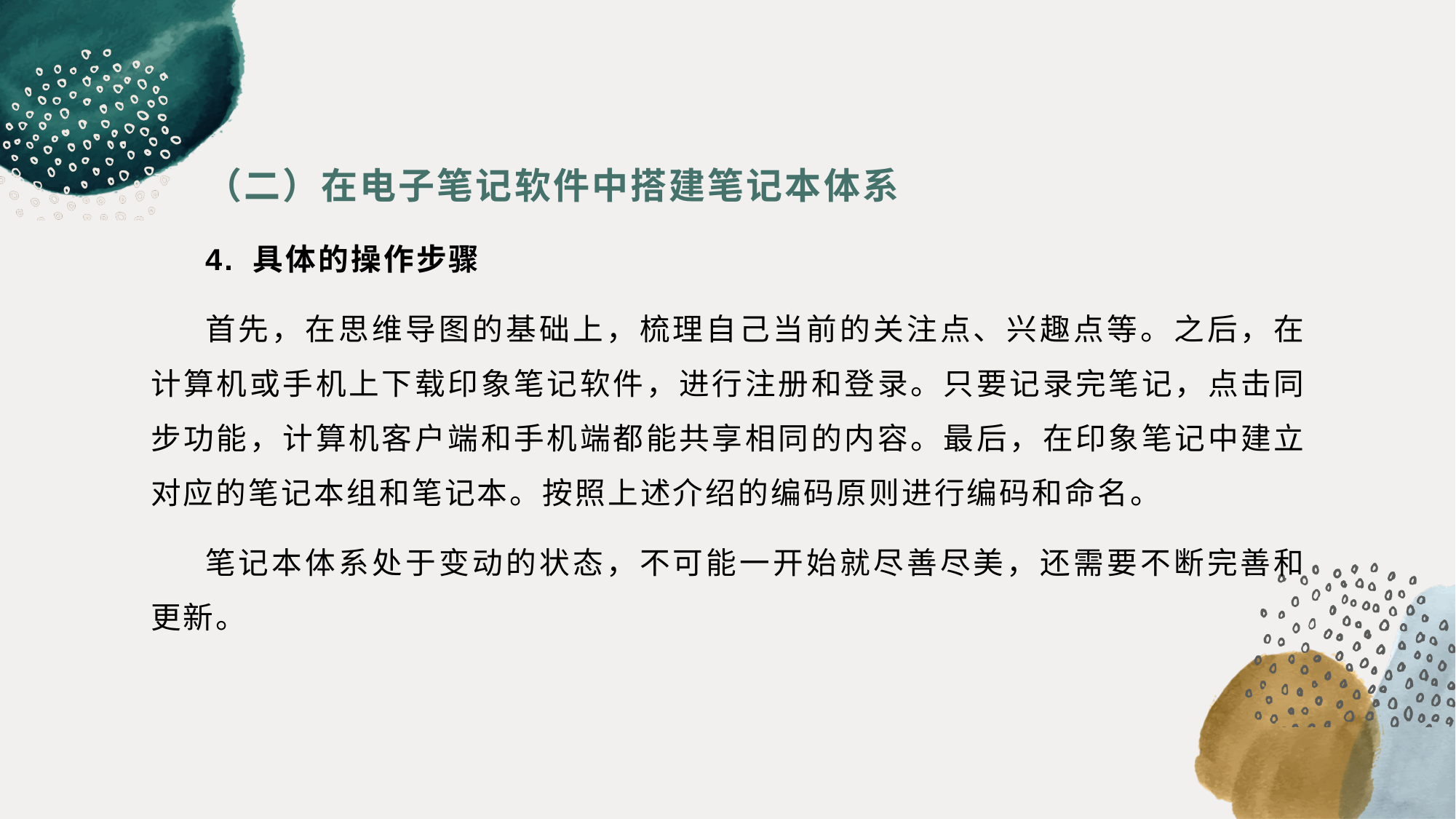

（二）在电子笔记软件中搭建笔记本体系
4. 具体的操作步骤
首先，在思维导图的基础上，梳理自己当前的关注点、兴趣点等。之后，在计算机或手机上下载印象笔记软件，进行注册和登录。只要记录完笔记，点击同步功能，计算机客户端和手机端都能共享相同的内容。最后，在印象笔记中建立对应的笔记本组和笔记本。按照上述介绍的编码原则进行编码和命名。
笔记本体系处于变动的状态，不可能一开始就尽善尽美，还需要不断完善和更新。